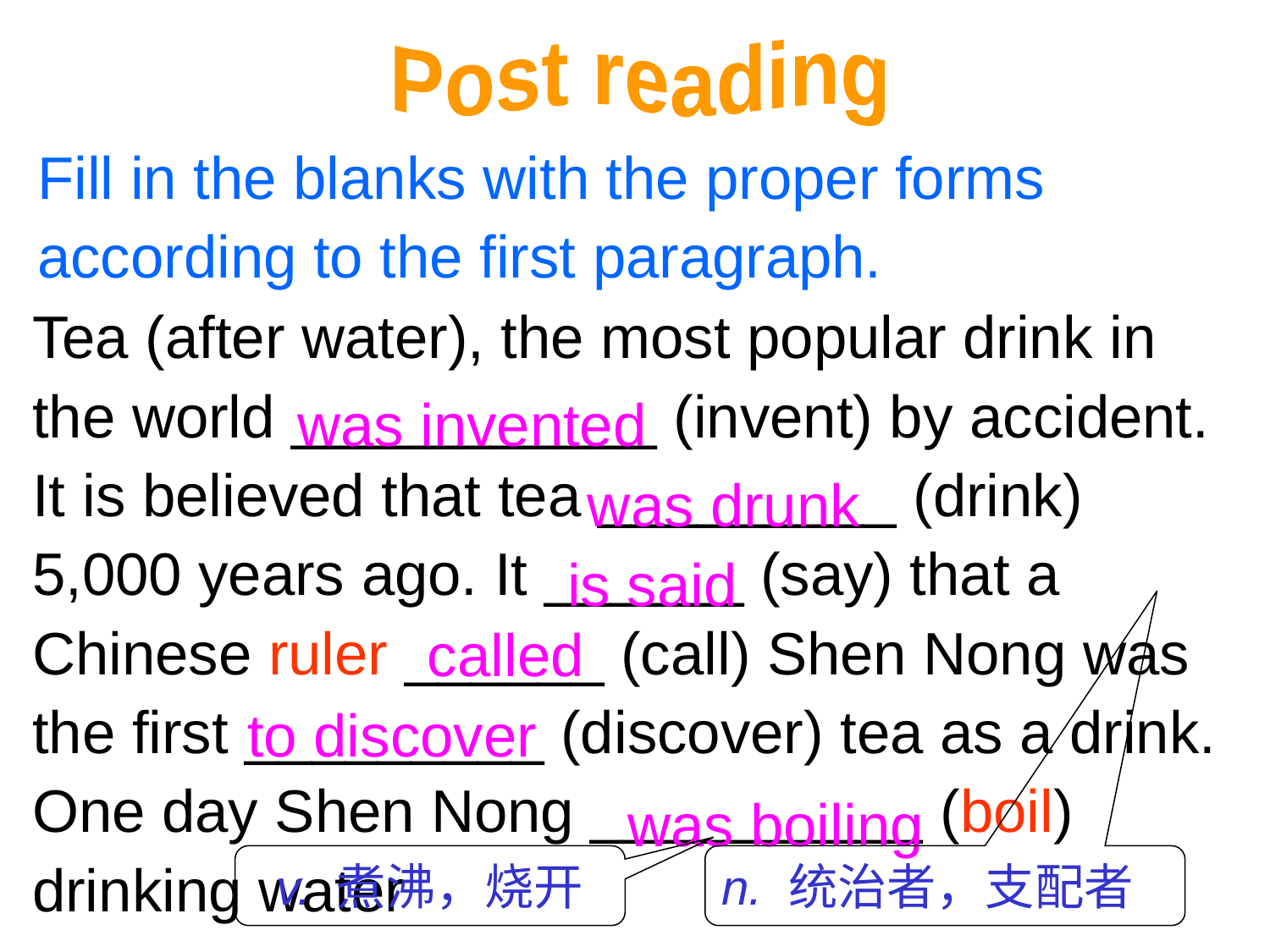

Post reading
Fill in the blanks with the proper forms according to the first paragraph.
Tea (after water), the most popular drink in the world ___________ (invent) by accident. It is believed that tea _________ (drink) 5,000 years ago. It ______ (say) that a Chinese ruler ______ (call) Shen Nong was the first _________ (discover) tea as a drink. One day Shen Nong __________ (boil) drinking water
was invented
was drunk
is said
called
to discover
was boiling
v. 煮沸，烧开
n. 统治者，支配者